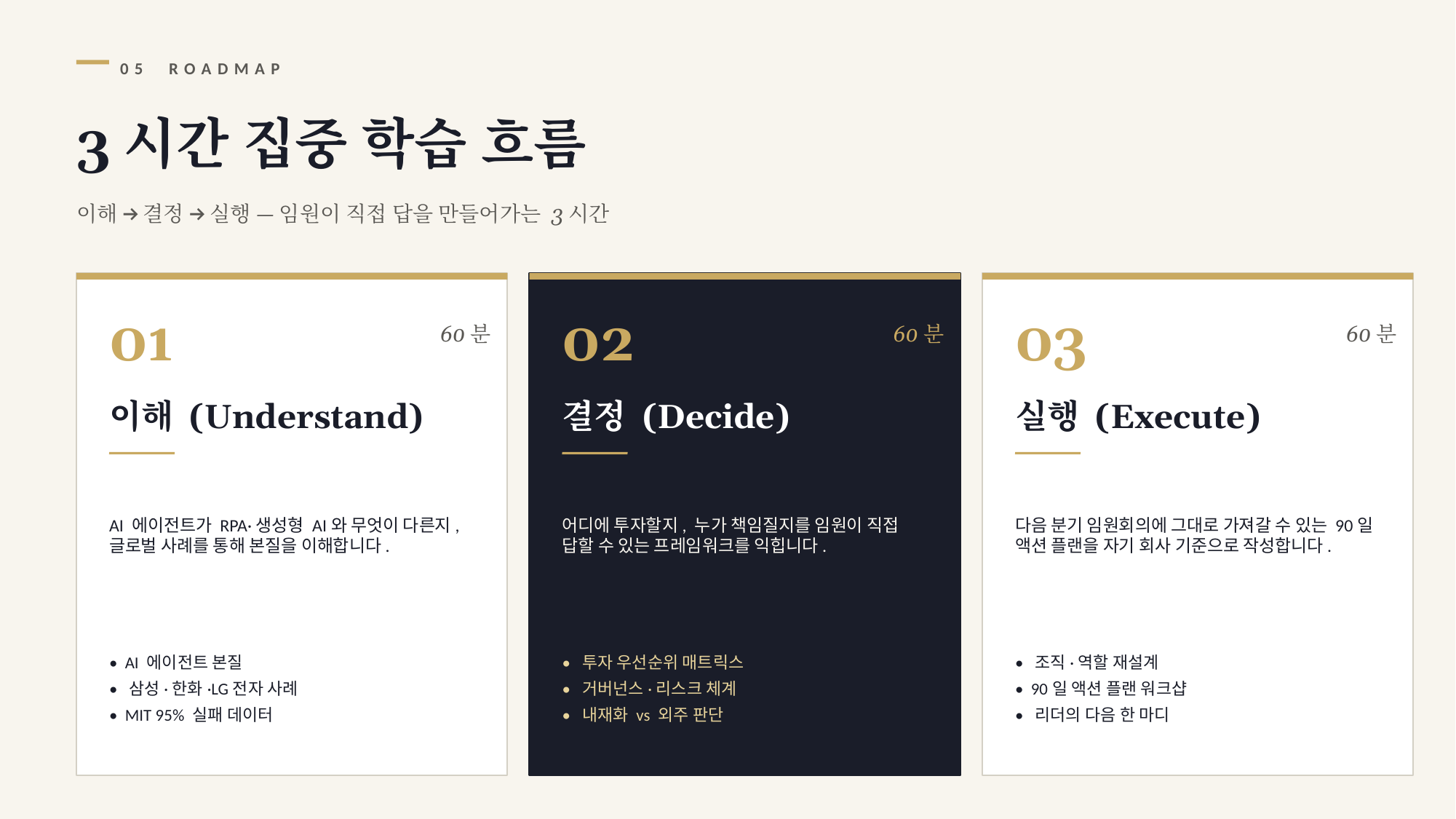

05  ROADMAP

3시간 집중 학습 흐름
이해 → 결정 → 실행 — 임원이 직접 답을 만들어가는 3시간

01
02
03
60분
60분
60분
이해 (Understand)
결정 (Decide)
실행 (Execute)

AI 에이전트가 RPA·생성형 AI와 무엇이 다른지, 글로벌 사례를 통해 본질을 이해합니다.
어디에 투자할지, 누가 책임질지를 임원이 직접 답할 수 있는 프레임워크를 익힙니다.
다음 분기 임원회의에 그대로 가져갈 수 있는 90일 액션 플랜을 자기 회사 기준으로 작성합니다.
•  AI 에이전트 본질
•  삼성·한화·LG전자 사례
•  MIT 95% 실패 데이터
•  투자 우선순위 매트릭스
•  거버넌스·리스크 체계
•  내재화 vs 외주 판단
•  조직·역할 재설계
•  90일 액션 플랜 워크샵
•  리더의 다음 한 마디